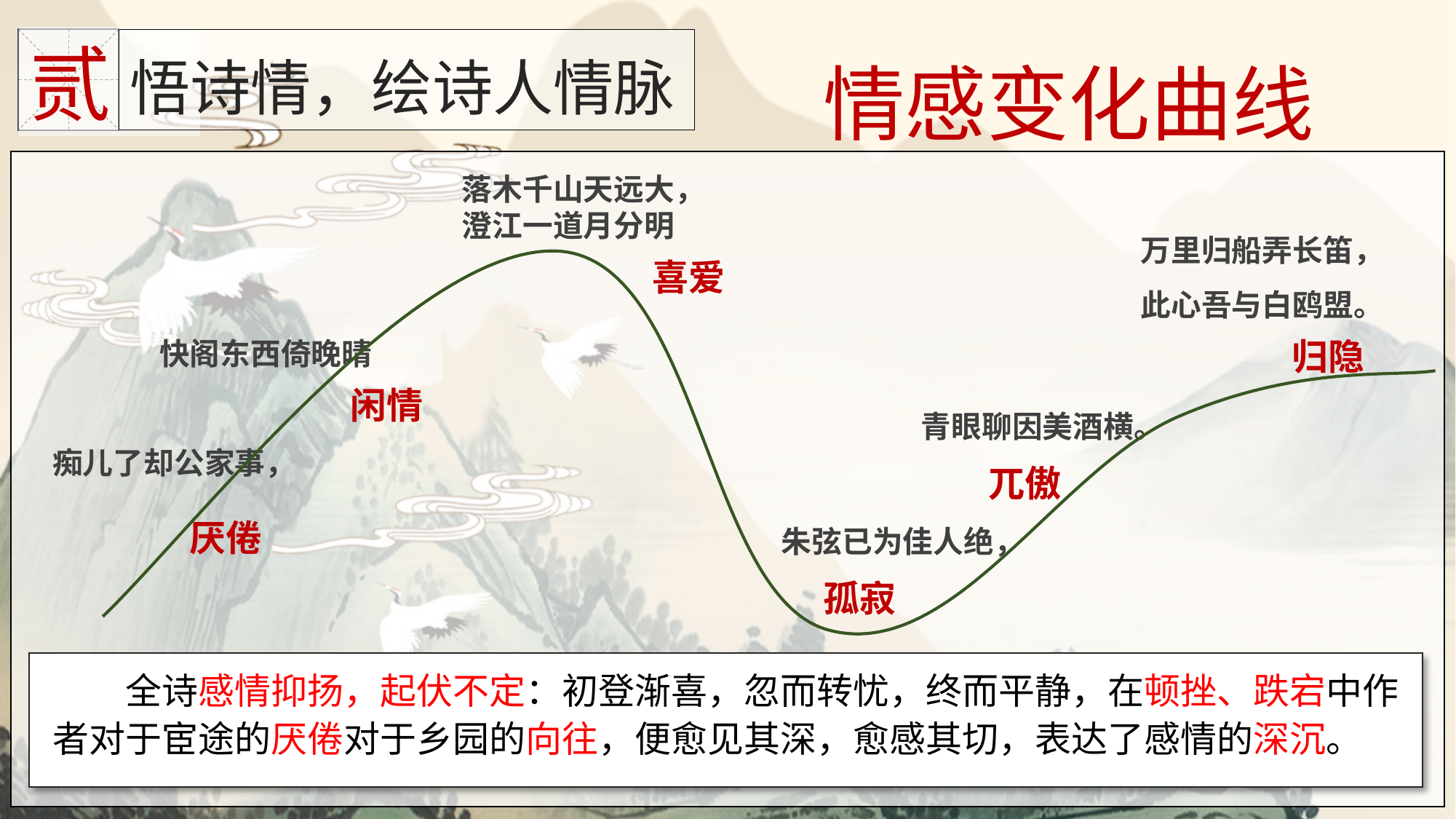

贰

悟诗情，绘诗人情脉
情感变化曲线

落木千山天远大，澄江一道月分明
万里归船弄长笛，此心吾与白鸥盟。
喜爱

归隐
快阁东西倚晚晴
闲情
青眼聊因美酒横。
痴儿了却公家事，
兀傲
朱弦已为佳人绝，
厌倦
孤寂

全诗感情抑扬，起伏不定：初登渐喜，忽而转忧，终而平静，在顿挫、跌宕中作者对于宦途的厌倦对于乡园的向往，便愈见其深，愈感其切，表达了感情的深沉。